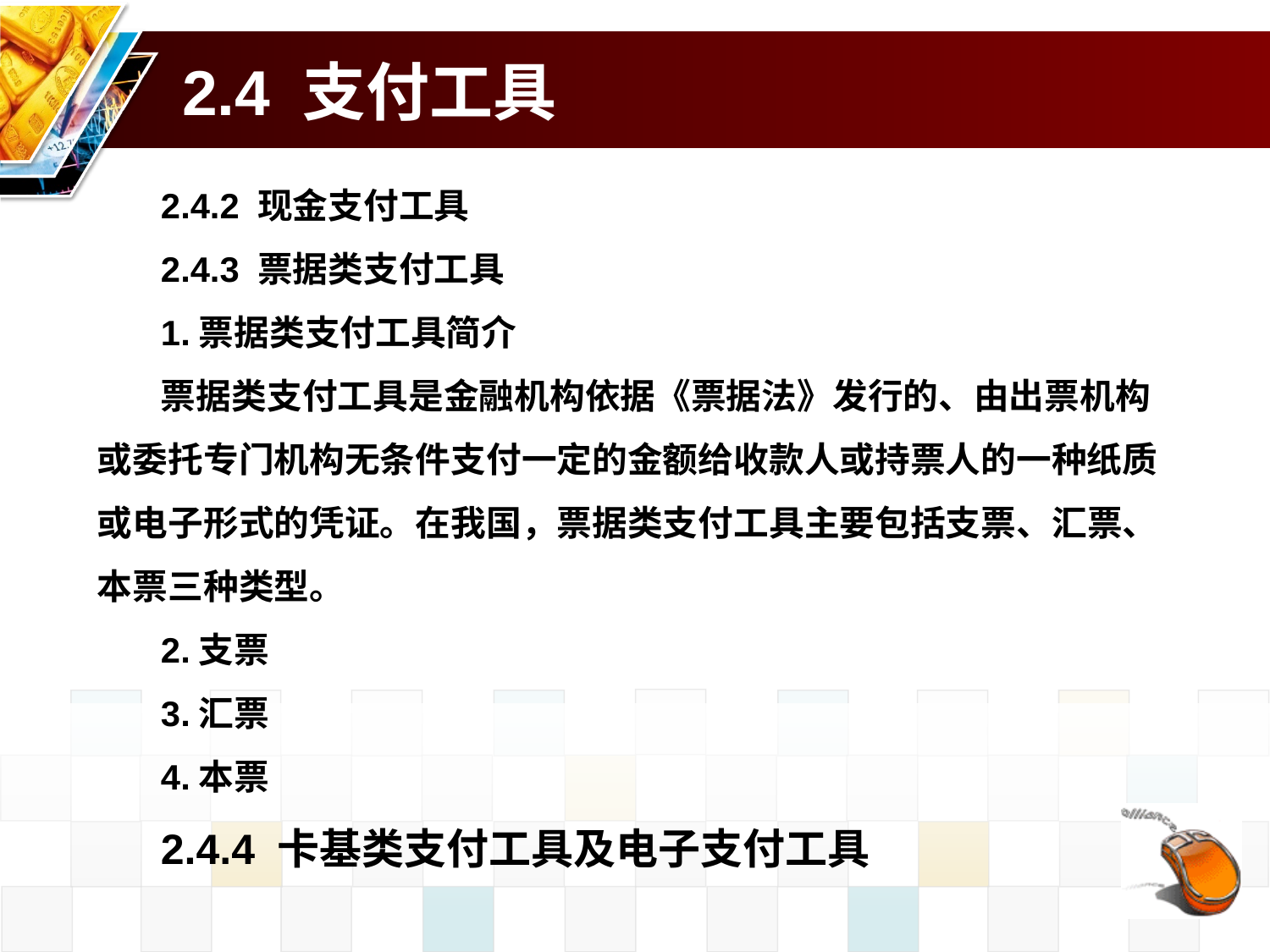

# 2.4 支付工具
2.4.2 现金支付工具
2.4.3 票据类支付工具
1.票据类支付工具简介
票据类支付工具是金融机构依据《票据法》发行的、由出票机构或委托专门机构无条件支付一定的金额给收款人或持票人的一种纸质或电子形式的凭证。在我国，票据类支付工具主要包括支票、汇票、本票三种类型。
2.支票
3.汇票
4.本票
2.4.4 卡基类支付工具及电子支付工具